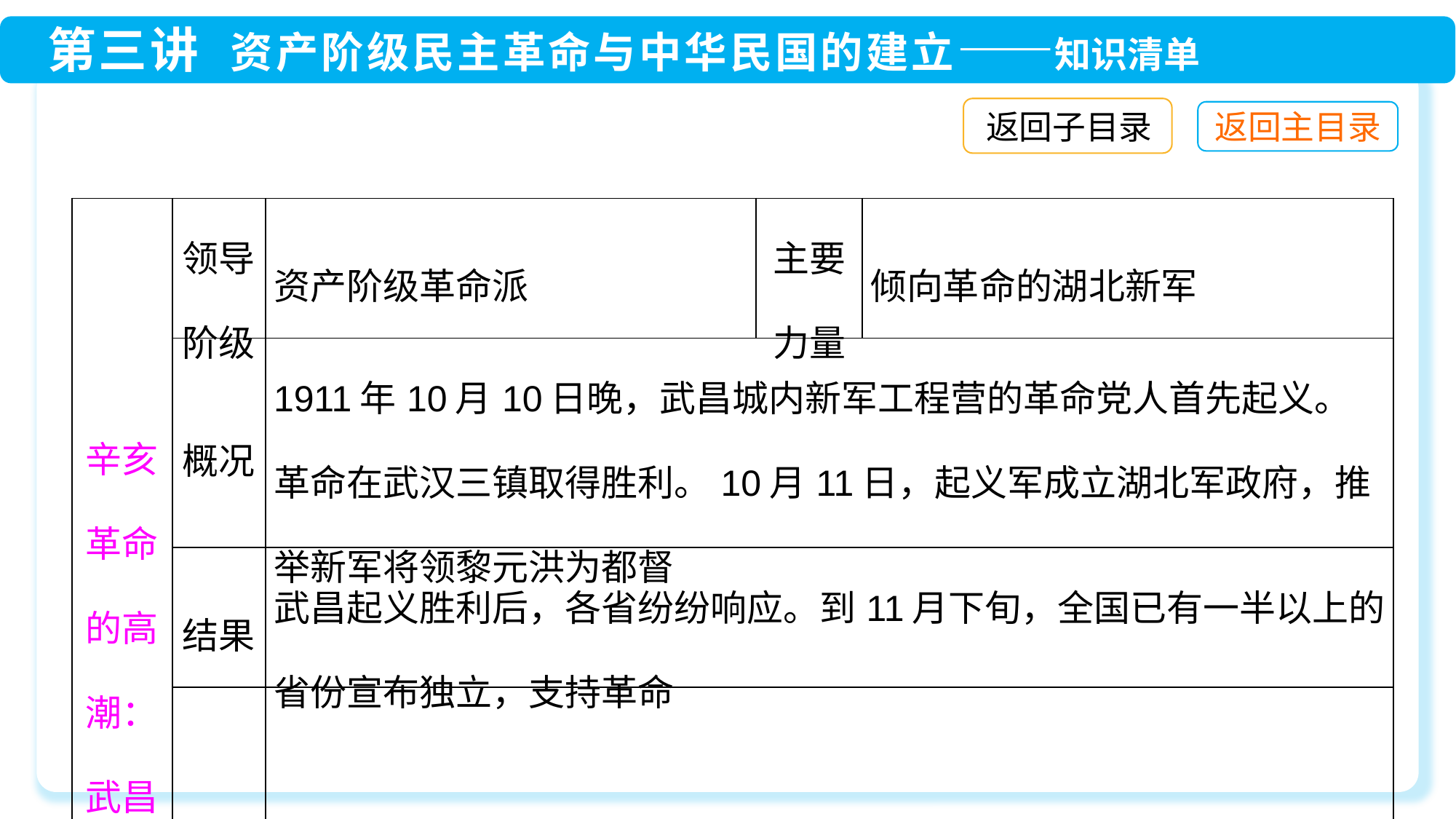

返回子目录
| 辛亥革命的高潮：武昌起义 | 领导阶级 | 资产阶级革命派 | 主要 力量 | 倾向革命的湖北新军 |
| --- | --- | --- | --- | --- |
|  | 概况 | 1911年10月10日晚，武昌城内新军工程营的革命党人首先起义。革命在武汉三镇取得胜利。10月11日，起义军成立湖北军政府，推举新军将领黎元洪为都督 |  |  |
|  | 结果 | 武昌起义胜利后，各省纷纷响应。到11月下旬，全国已有一半以上的省份宣布独立，支持革命 |  |  |
|  | 性质 | 资产阶级革命 |  |  |